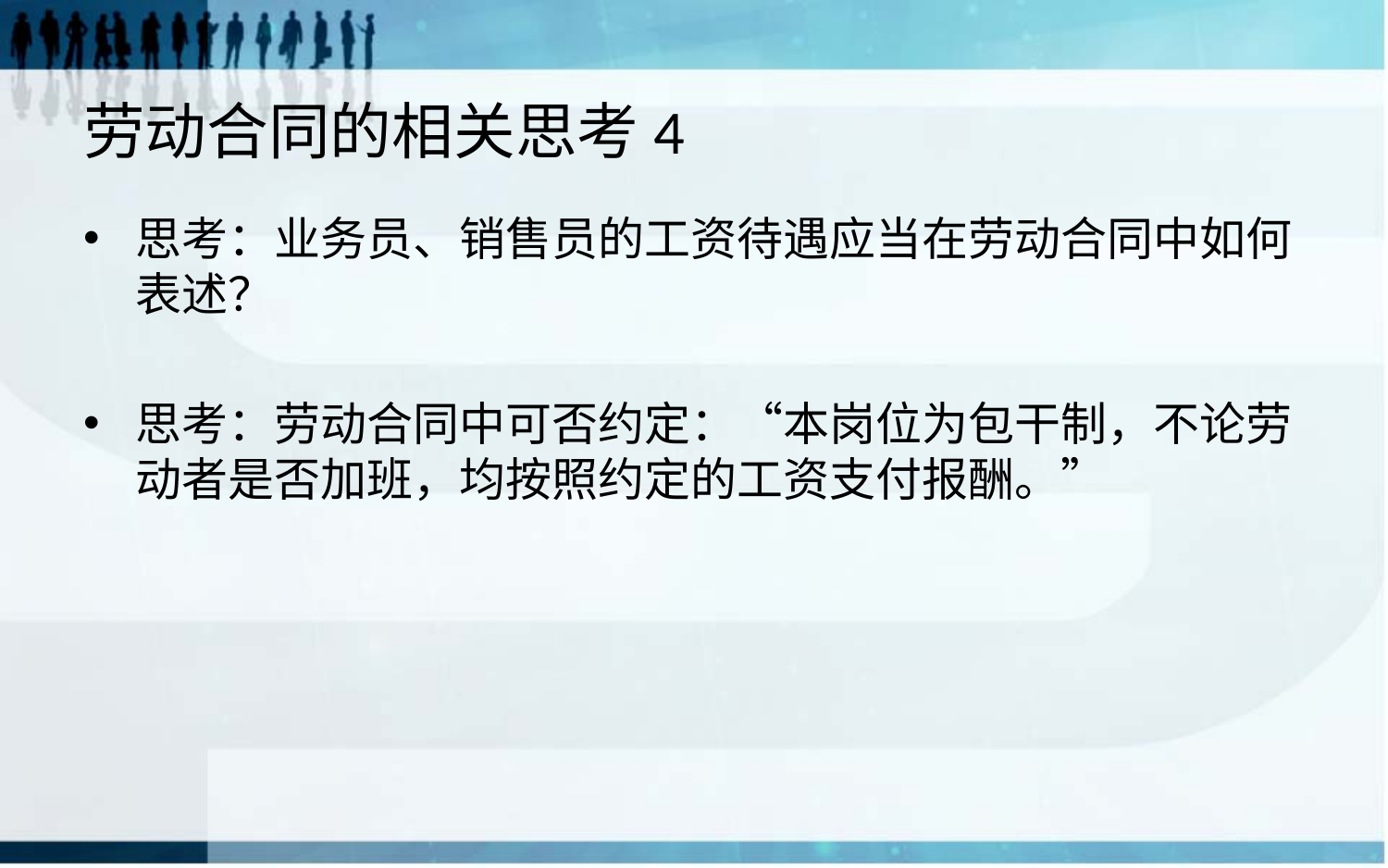

# 劳动合同的相关思考4
思考：业务员、销售员的工资待遇应当在劳动合同中如何表述？

思考：劳动合同中可否约定：“本岗位为包干制，不论劳动者是否加班，均按照约定的工资支付报酬。”